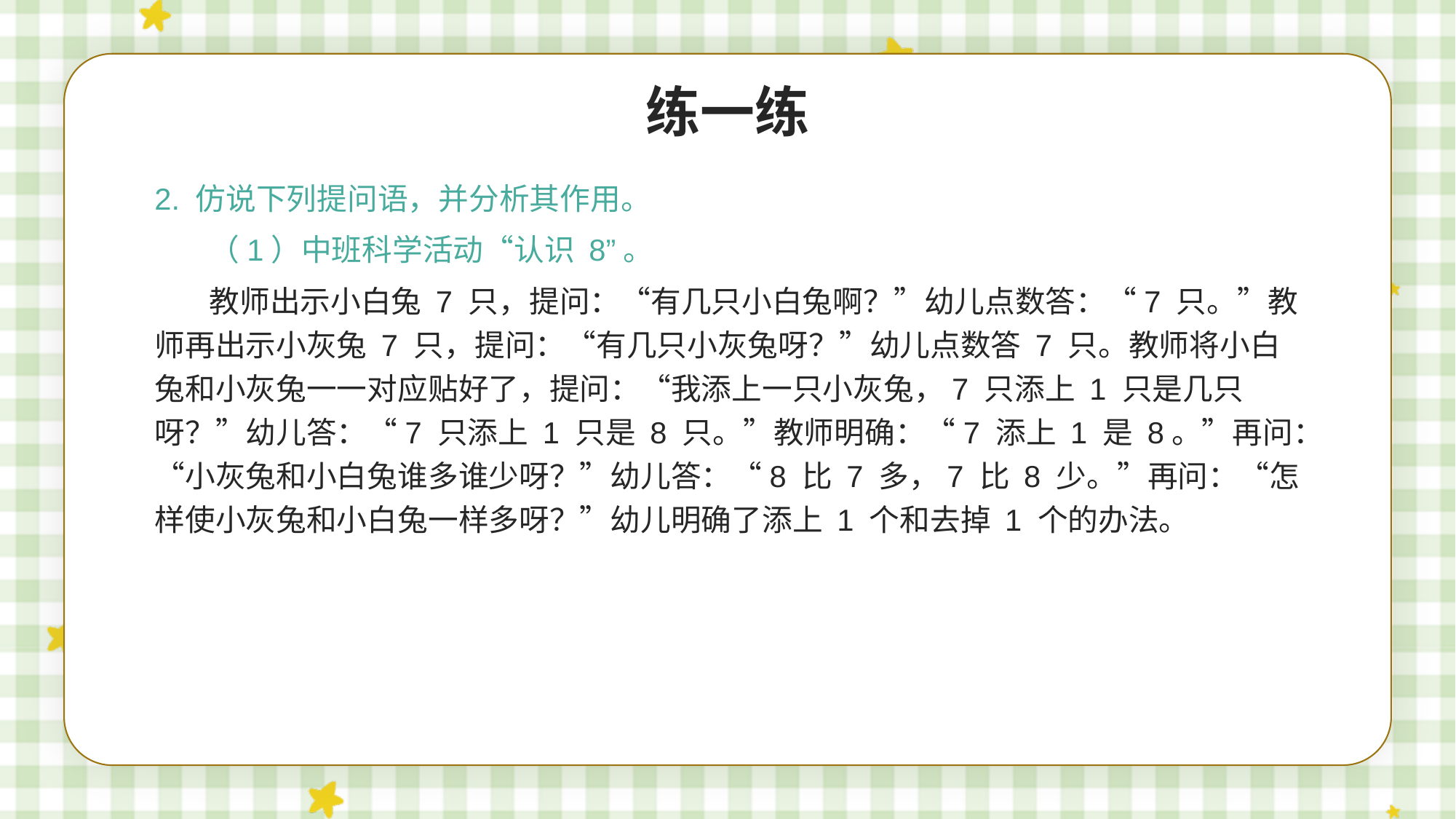

练一练
2. 仿说下列提问语，并分析其作用。
（1）中班科学活动“认识 8”。
教师出示小白兔 7 只，提问：“有几只小白兔啊？”幼儿点数答：“7 只。”教师再出示小灰兔 7 只，提问：“有几只小灰兔呀？”幼儿点数答 7 只。教师将小白兔和小灰兔一一对应贴好了，提问：“我添上一只小灰兔，7 只添上 1 只是几只呀？”幼儿答：“7 只添上 1 只是 8 只。”教师明确：“7 添上 1 是 8。”再问：“小灰兔和小白兔谁多谁少呀？”幼儿答：“8 比 7 多，7 比 8 少。”再问：“怎样使小灰兔和小白兔一样多呀？”幼儿明确了添上 1 个和去掉 1 个的办法。